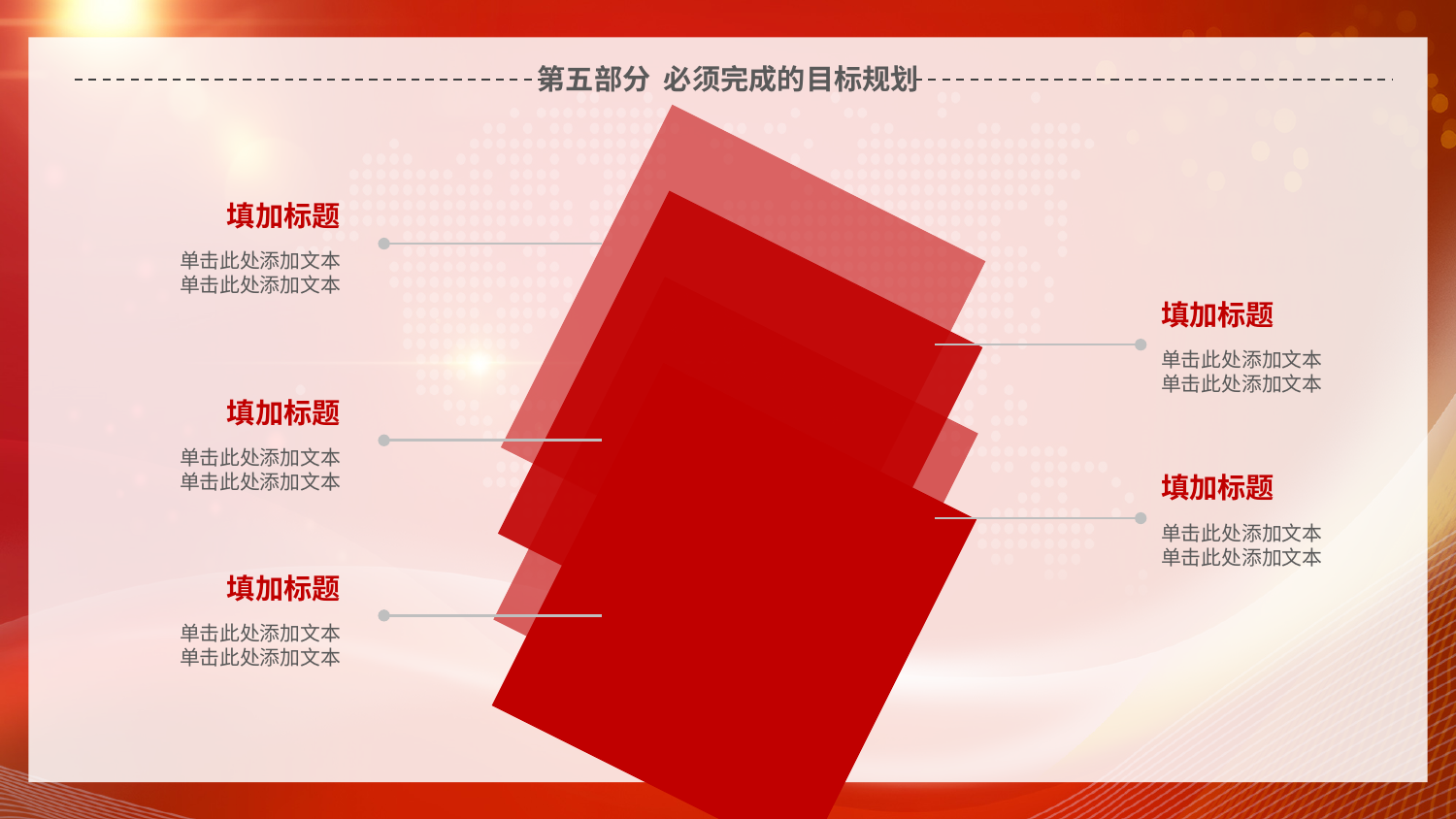

延迟符
# 第五部分  必须完成的目标规划

填加标题
单击此处添加文本单击此处添加文本

填加标题
单击此处添加文本单击此处添加文本

填加标题
单击此处添加文本单击此处添加文本

填加标题
单击此处添加文本单击此处添加文本
填加标题
单击此处添加文本单击此处添加文本